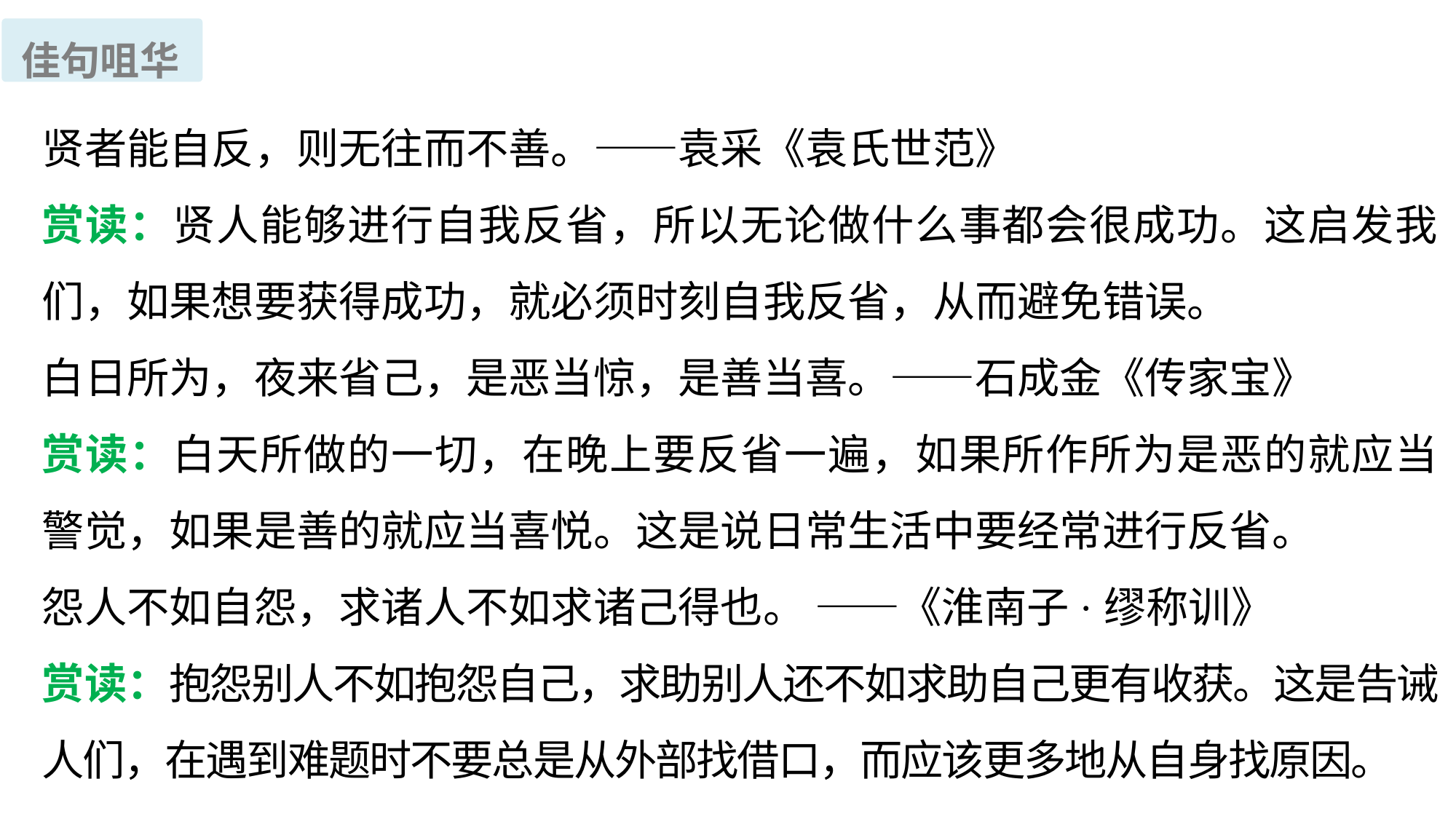

佳句咀华

贤者能自反，则无往而不善。——袁采《袁氏世范》
赏读：贤人能够进行自我反省，所以无论做什么事都会很成功。这启发我们，如果想要获得成功，就必须时刻自我反省，从而避免错误。
白日所为，夜来省己，是恶当惊，是善当喜。——石成金《传家宝》
赏读：白天所做的一切，在晚上要反省一遍，如果所作所为是恶的就应当警觉，如果是善的就应当喜悦。这是说日常生活中要经常进行反省。
怨人不如自怨，求诸人不如求诸己得也。 ——《淮南子·缪称训》
赏读：抱怨别人不如抱怨自己，求助别人还不如求助自己更有收获。这是告诫人们，在遇到难题时不要总是从外部找借口，而应该更多地从自身找原因。